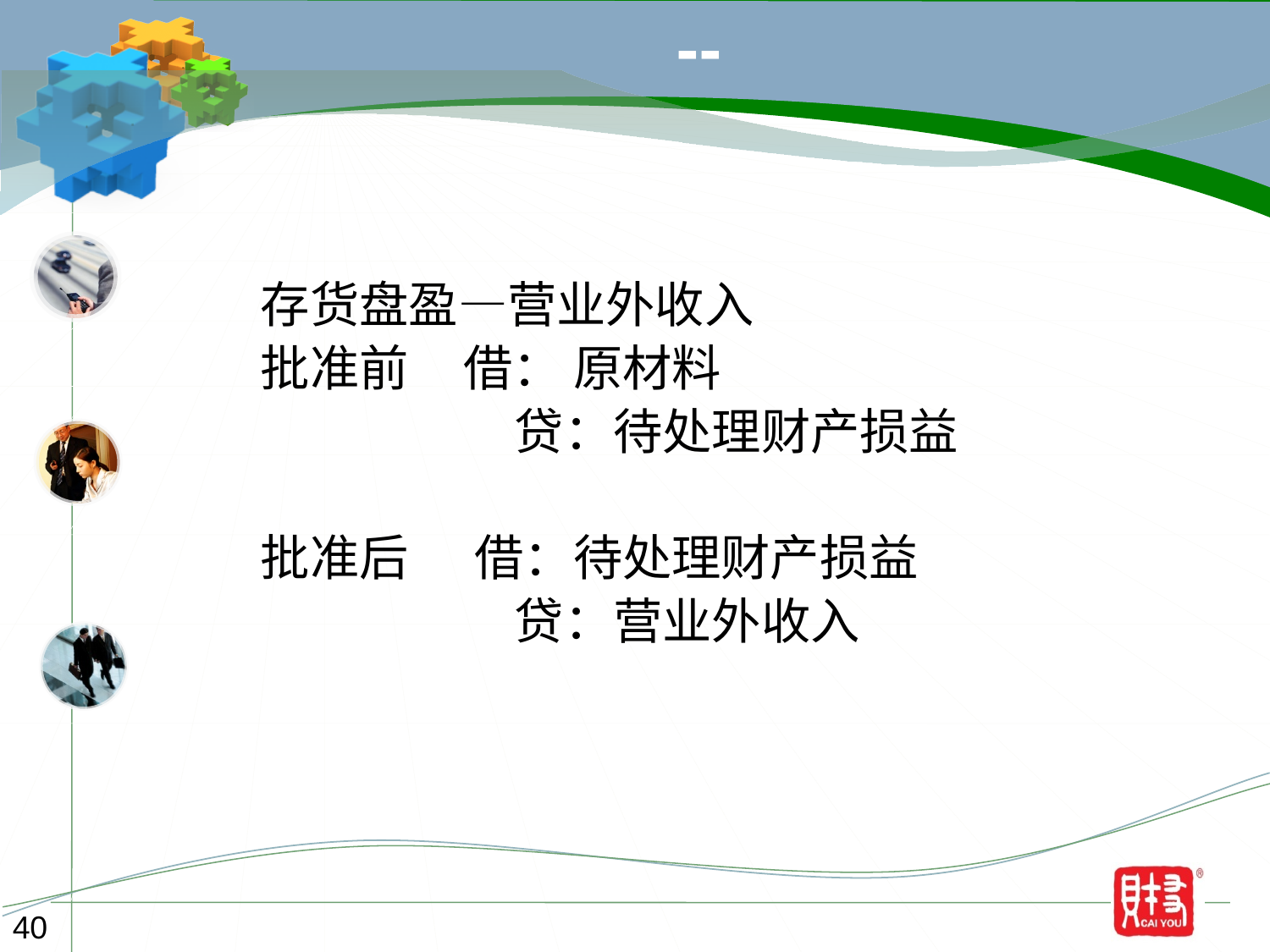

# --
存货盘盈—营业外收入
批准前     借： 原材料
                      贷：待处理财产损益

批准后      借：待处理财产损益
                      贷：营业外收入

40